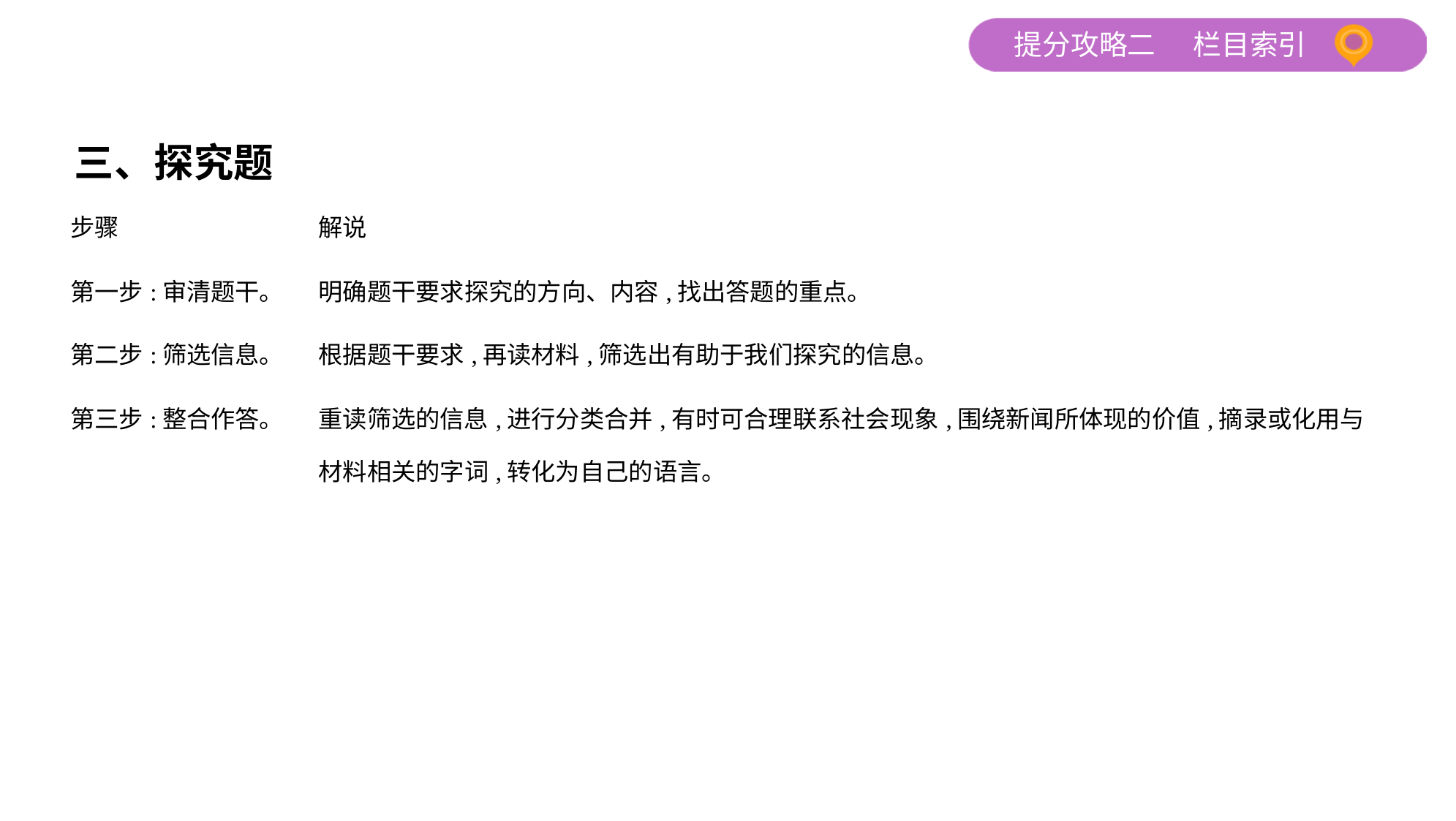

三、探究题
| 步骤 | 解说 |
| --- | --- |
| 第一步:审清题干。 | 明确题干要求探究的方向、内容,找出答题的重点。 |
| 第二步:筛选信息。 | 根据题干要求,再读材料,筛选出有助于我们探究的信息。 |
| 第三步:整合作答。 | 重读筛选的信息,进行分类合并,有时可合理联系社会现象,围绕新闻所体现的价值,摘录或化用与材料相关的字词,转化为自己的语言。 |